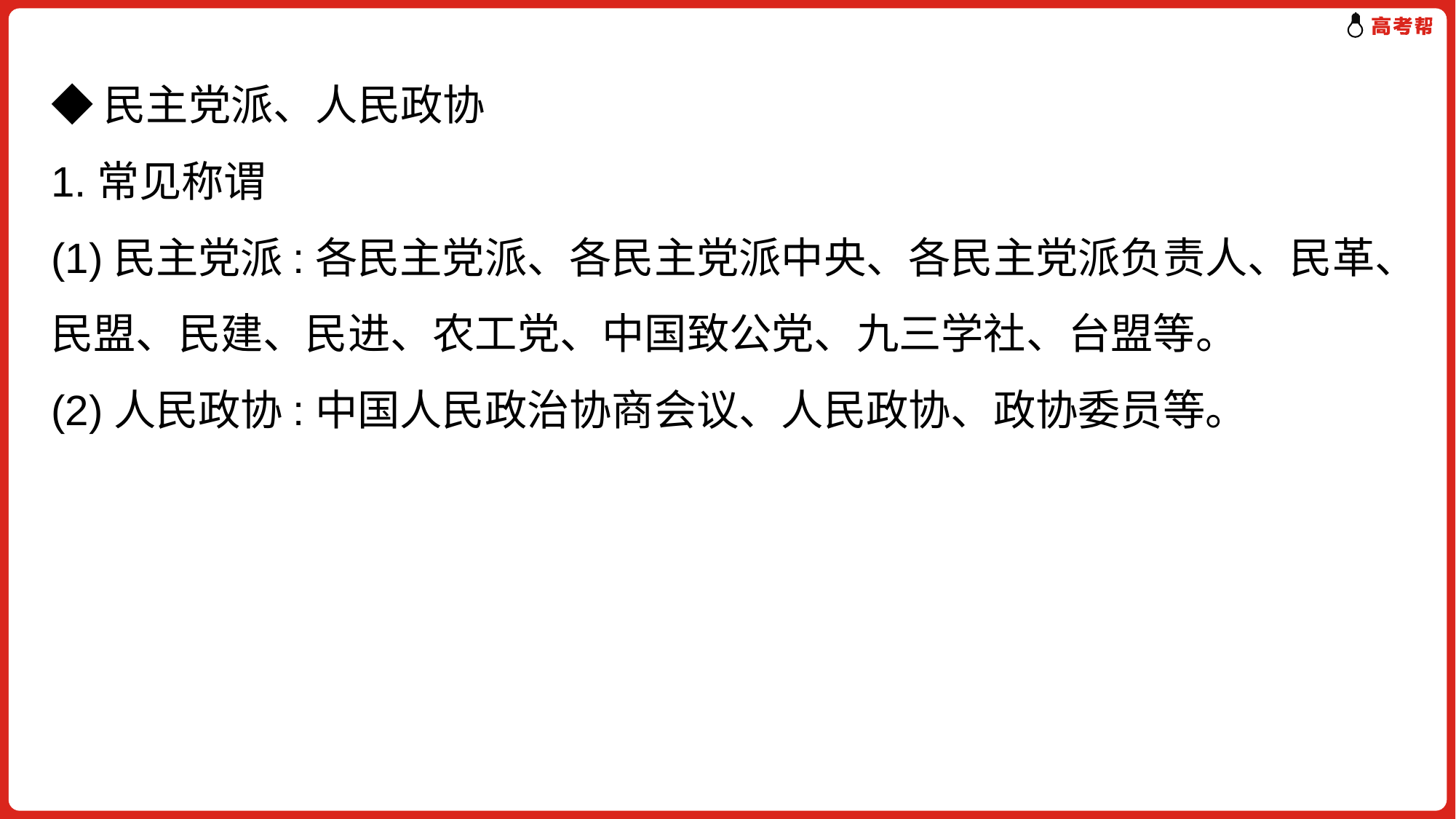

# ◆民主党派、人民政协 1.常见称谓 (1)民主党派:各民主党派、各民主党派中央、各民主党派负责人、民革、民盟、民建、民进、农工党、中国致公党、九三学社、台盟等。 (2)人民政协:中国人民政治协商会议、人民政协、政协委员等。